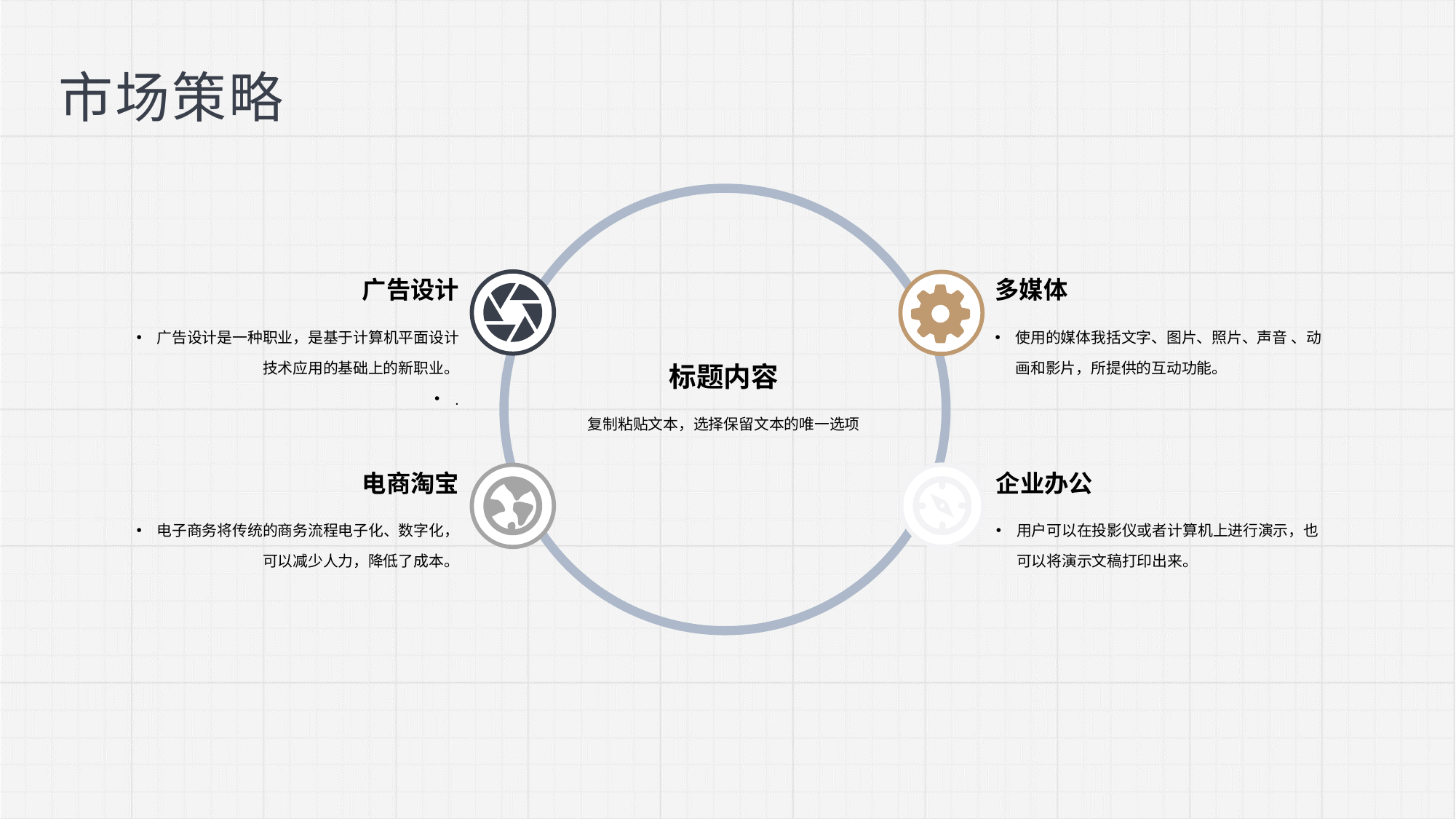

市场策略

广告设计

多媒体

使用的媒体我括文字、图片、照片、声音 、动画和影片，所提供的互动功能。
广告设计是一种职业，是基于计算机平面设计技术应用的基础上的新职业。
.
标题内容
复制粘贴文本，选择保留文本的唯一选项
电商淘宝
企业办公

用户可以在投影仪或者计算机上进行演示，也可以将演示文稿打印出来。
电子商务将传统的商务流程电子化、数字化，可以减少人力，降低了成本。